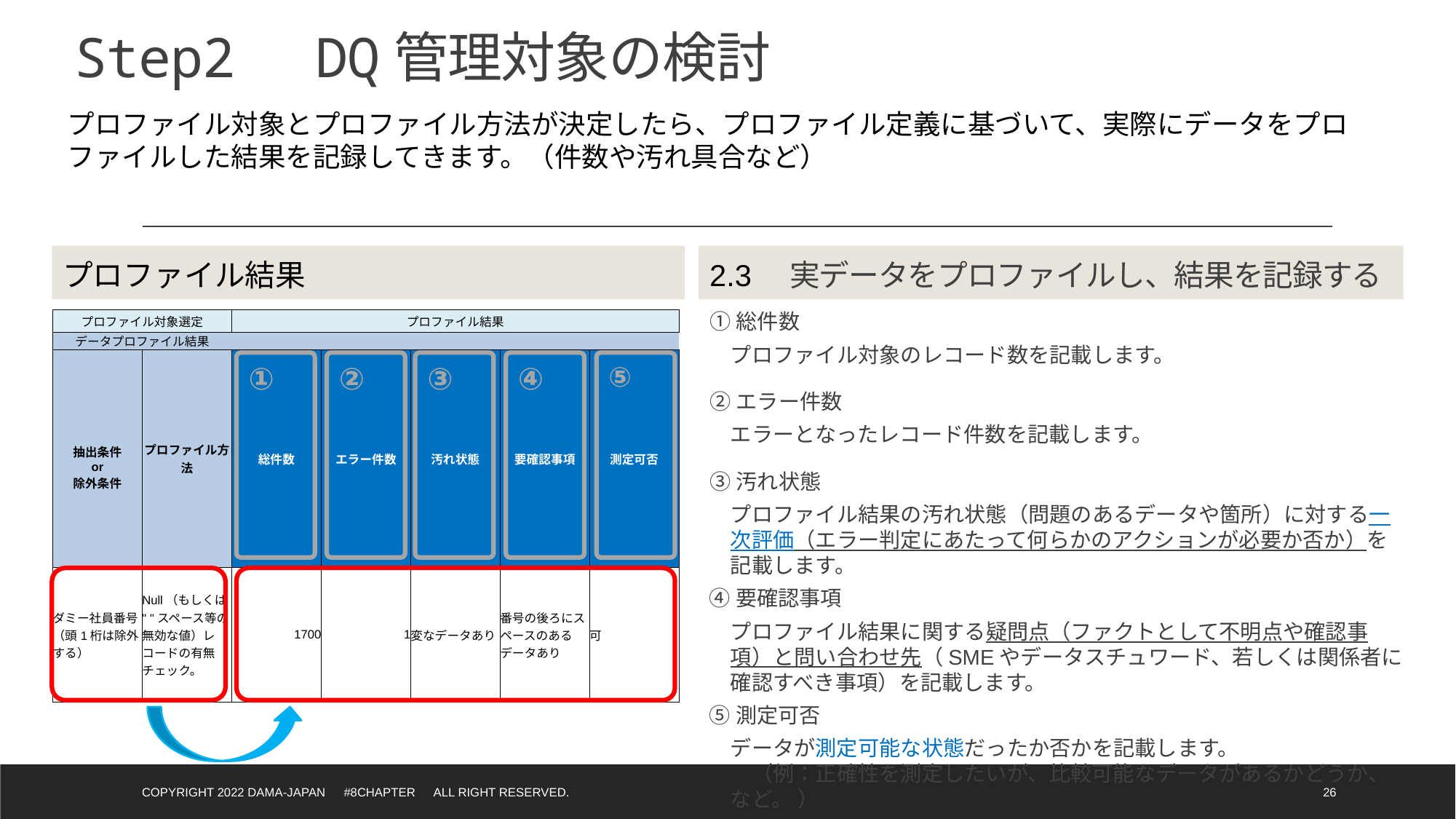

# Step2　DQ管理対象の検討
プロファイル対象とプロファイル方法が決定したら、プロファイル定義に基づいて、実際にデータをプロファイルした結果を記録してきます。（件数や汚れ具合など）

プロファイル結果
2.3　実データをプロファイルし、結果を記録する
①総件数
プロファイル対象のレコード数を記載します。
②エラー件数
エラーとなったレコード件数を記載します。
③汚れ状態
プロファイル結果の汚れ状態（問題のあるデータや箇所）に対する一次評価（エラー判定にあたって何らかのアクションが必要か否か）を記載します。
④要確認事項
プロファイル結果に関する疑問点（ファクトとして不明点や確認事項）と問い合わせ先（SMEやデータスチュワード、若しくは関係者に確認すべき事項）を記載します。
⑤測定可否
データが測定可能な状態だったか否かを記載します。
　（例：正確性を測定したいが、比較可能なデータがあるかどうか、など。 ）
| プロファイル対象選定 |  | プロファイル結果 |  |  |  |  |
| --- | --- | --- | --- | --- | --- | --- |
| データプロファイル結果 |  |  |  |  |  |  |
|  | プロファイル方法 | 総件数 | エラー件数 | 汚れ状態 | 要確認事項 | 測定可否 |
| 抽出条件 or 除外条件 |  |  |  |  |  |  |
| ダミー社員番号（頭1桁は除外する） | Null（もしくは" "スペース等の無効な値）レコードの有無チェック。 | 1700 | 1 | 変なデータあり | 番号の後ろにスペースのあるデータあり | 可 |
③
④
⑤
①
②

Copyright 2022 DAMA-JAPAN　#8chapter　All right reserved.
26